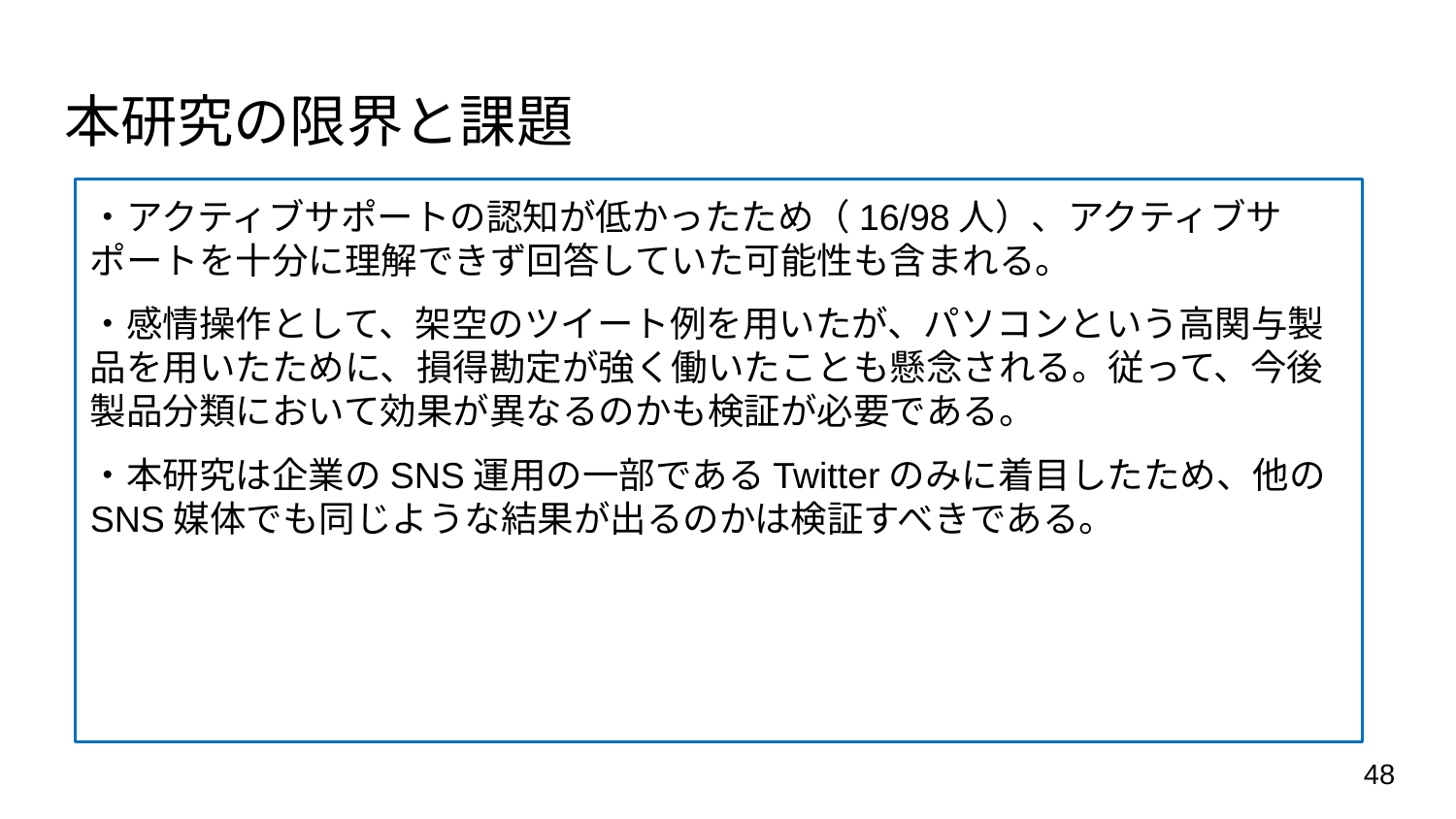

# 本研究の限界と課題
・アクティブサポートの認知が低かったため（16/98人）、アクティブサポートを十分に理解できず回答していた可能性も含まれる。
・感情操作として、架空のツイート例を用いたが、パソコンという高関与製品を用いたために、損得勘定が強く働いたことも懸念される。従って、今後製品分類において効果が異なるのかも検証が必要である。
・本研究は企業のSNS運用の一部であるTwitterのみに着目したため、他のSNS媒体でも同じような結果が出るのかは検証すべきである。

48